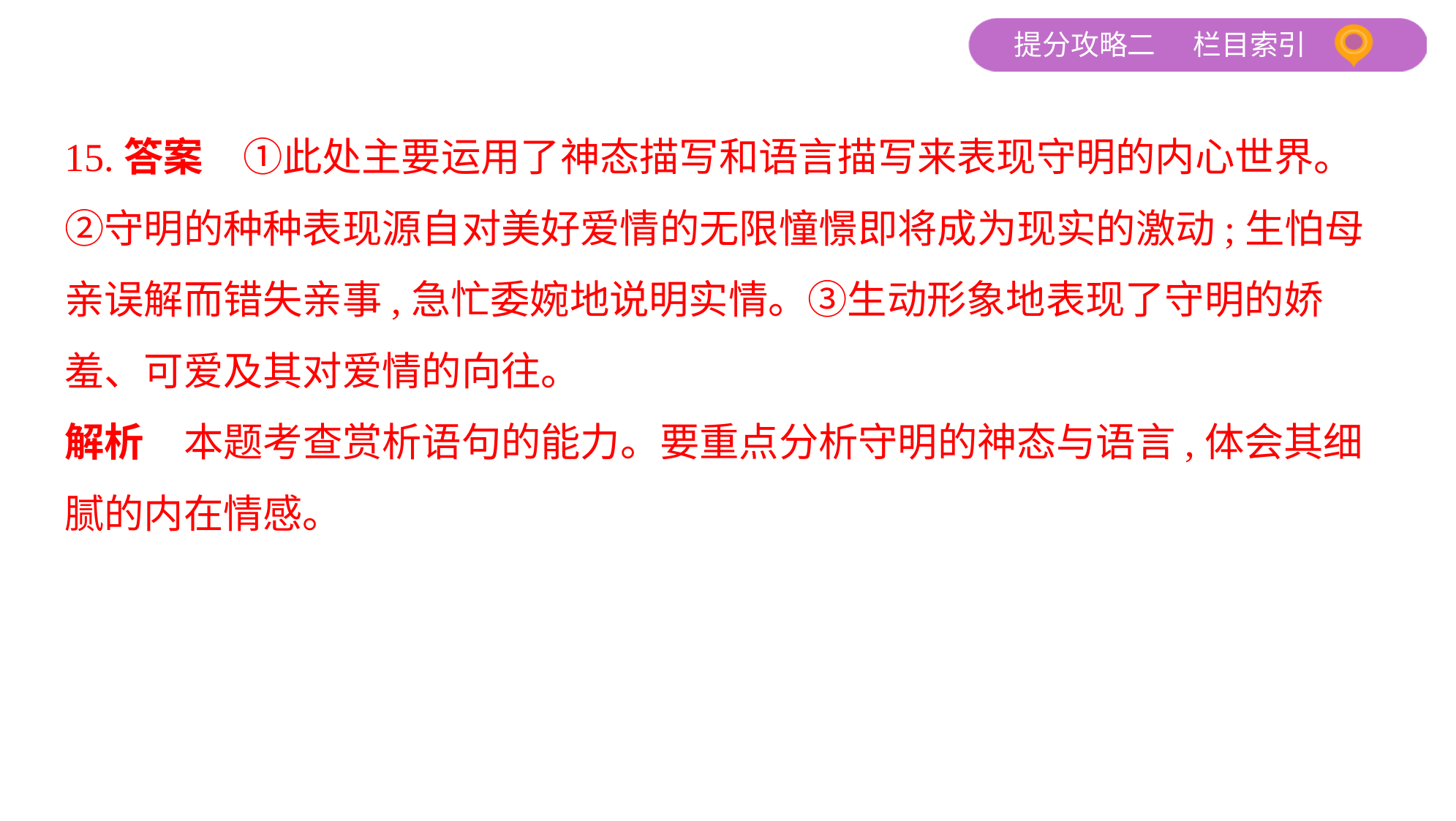

15.答案　①此处主要运用了神态描写和语言描写来表现守明的内心世界。
②守明的种种表现源自对美好爱情的无限憧憬即将成为现实的激动;生怕母
亲误解而错失亲事,急忙委婉地说明实情。③生动形象地表现了守明的娇
羞、可爱及其对爱情的向往。
解析　本题考查赏析语句的能力。要重点分析守明的神态与语言,体会其细
腻的内在情感。